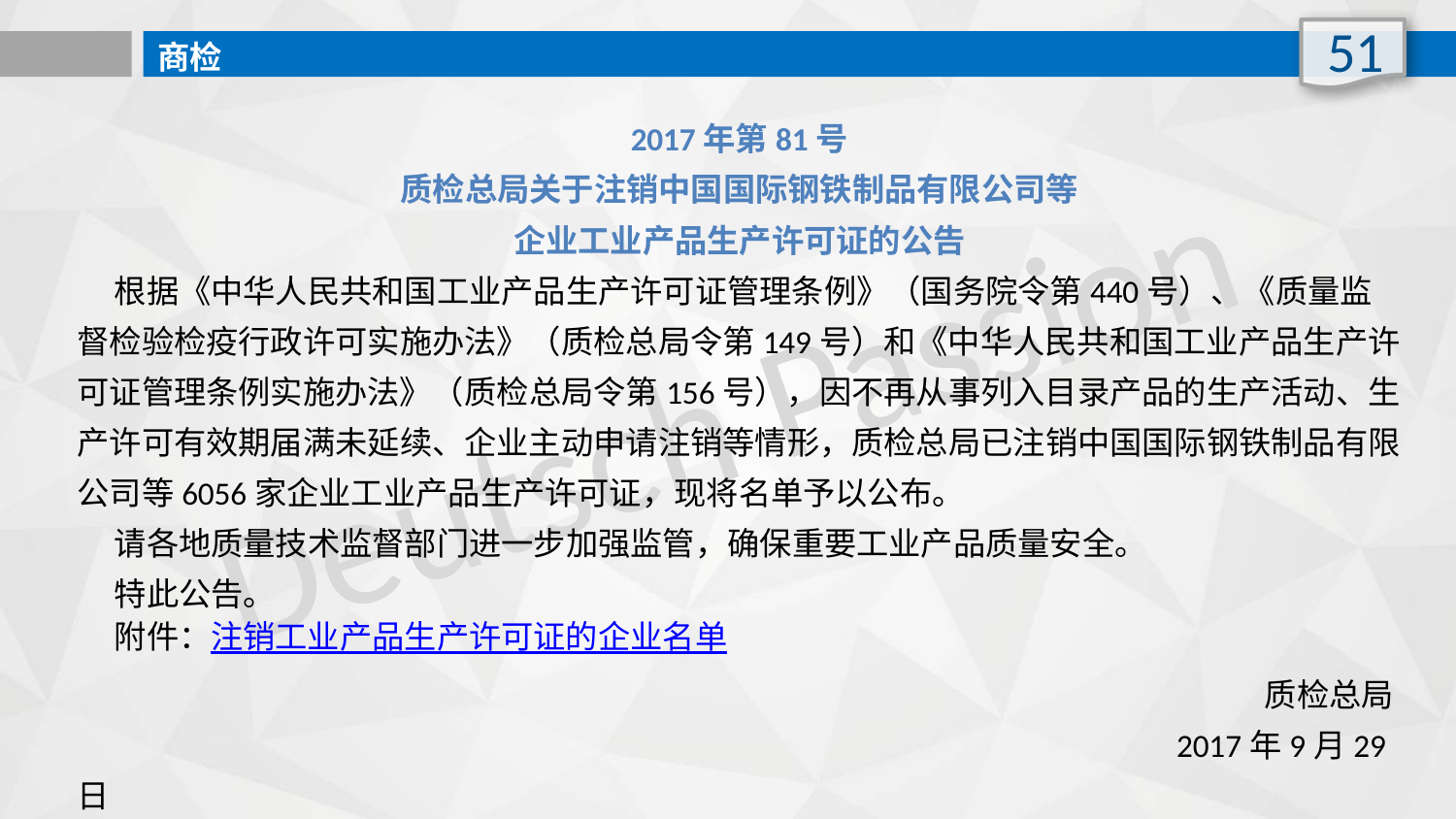

51

商检

2017年第81号
质检总局关于注销中国国际钢铁制品有限公司等
企业工业产品生产许可证的公告
    根据《中华人民共和国工业产品生产许可证管理条例》（国务院令第440号）、《质量监督检验检疫行政许可实施办法》（质检总局令第149号）和《中华人民共和国工业产品生产许可证管理条例实施办法》（质检总局令第156号），因不再从事列入目录产品的生产活动、生产许可有效期届满未延续、企业主动申请注销等情形，质检总局已注销中国国际钢铁制品有限公司等6056家企业工业产品生产许可证，现将名单予以公布。
    请各地质量技术监督部门进一步加强监管，确保重要工业产品质量安全。
    特此公告。
    附件：注销工业产品生产许可证的企业名单
                                                                                                                                                                  质检总局
                                                                                                                                                       2017年9月29日
Deutsch Passion